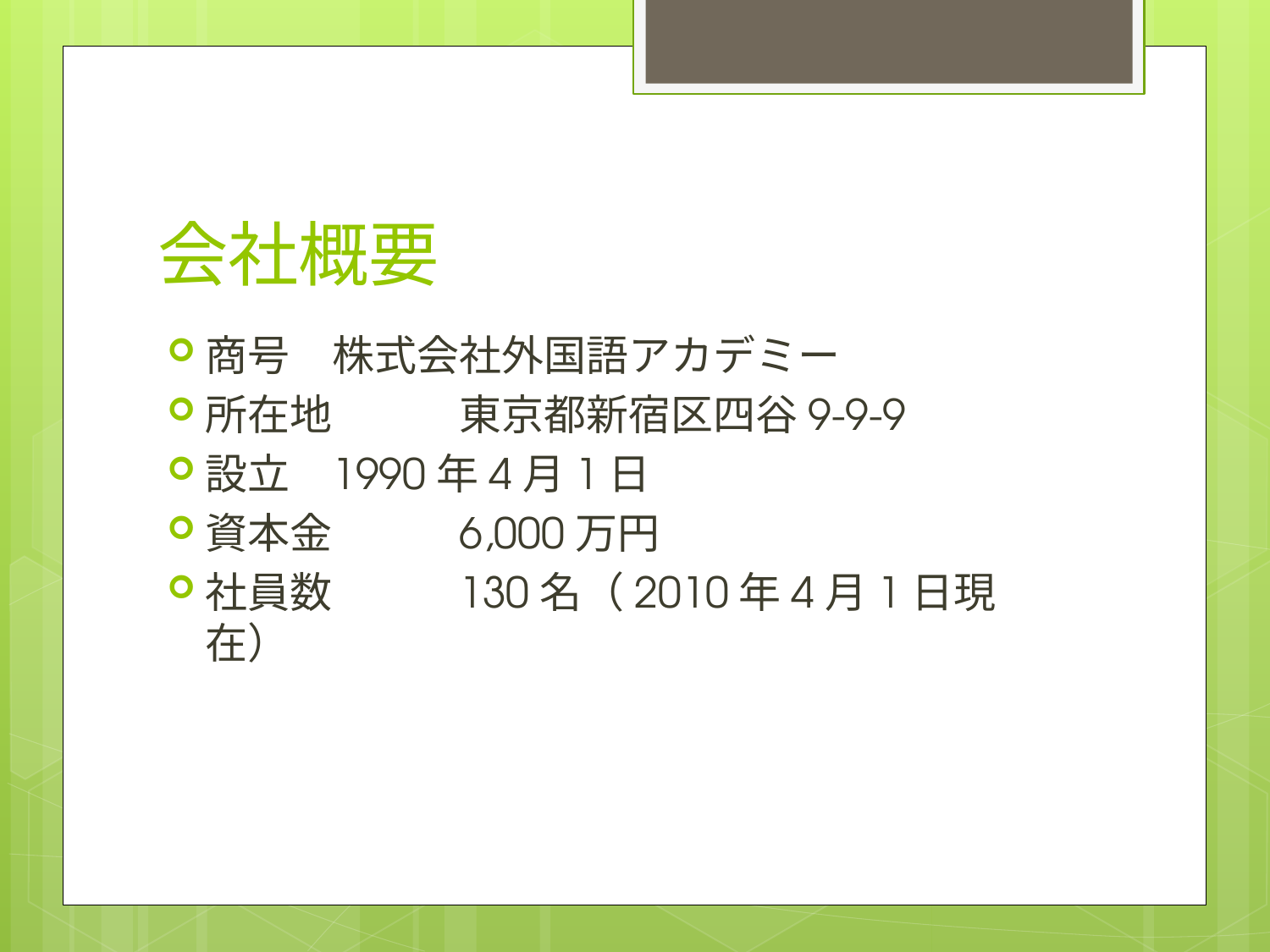

# 会社概要
商号	株式会社外国語アカデミー
所在地	東京都新宿区四谷9-9-9
設立	1990年4月1日
資本金	6,000万円
社員数	130名（2010年4月1日現在）